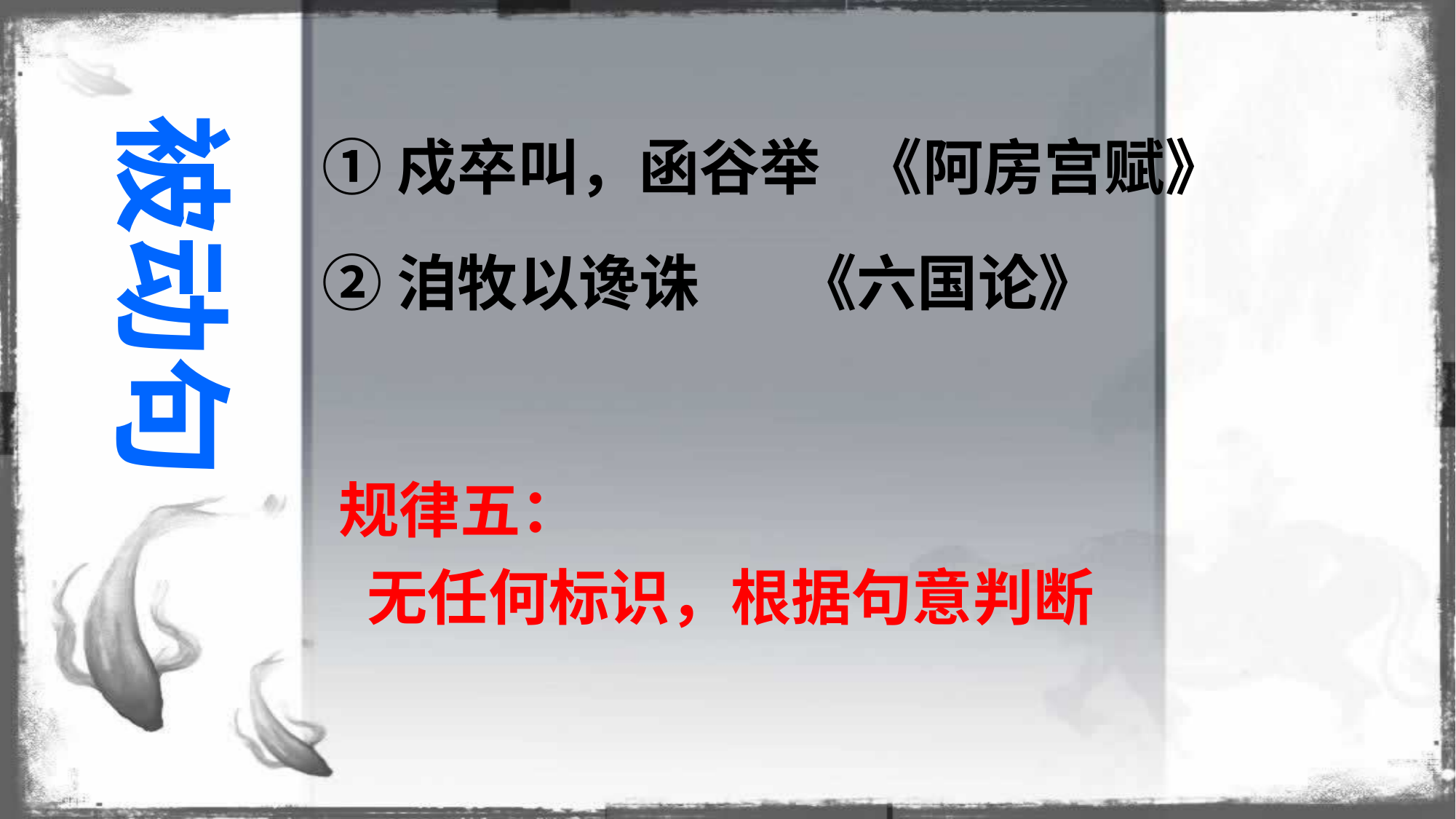

①戍卒叫，函谷举   《阿房宫赋》
②洎牧以谗诛       《六国论》
被动句
规律五：
 无任何标识，根据句意判断